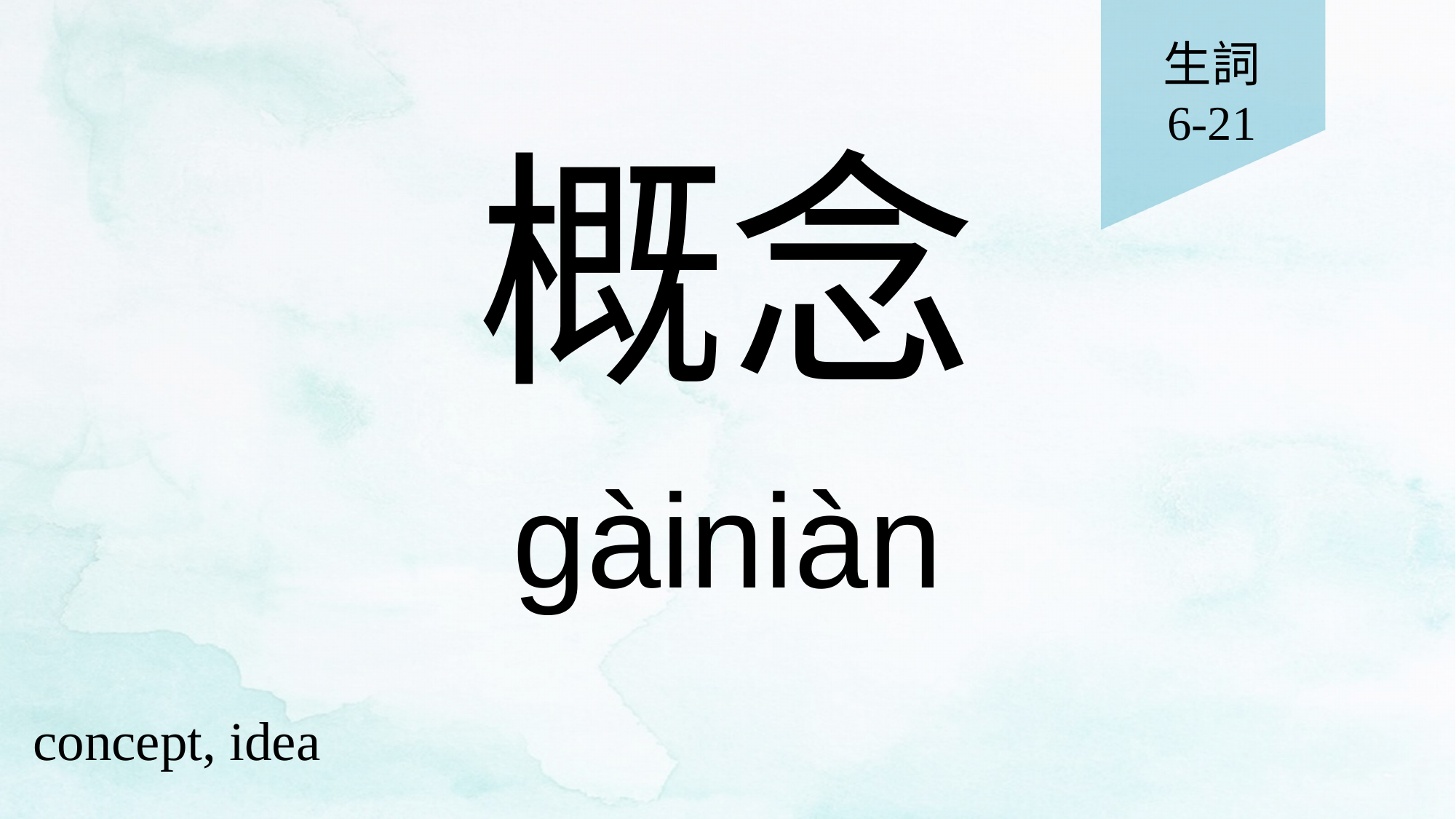

生詞
6-21
# 概念
gàiniàn
concept, idea